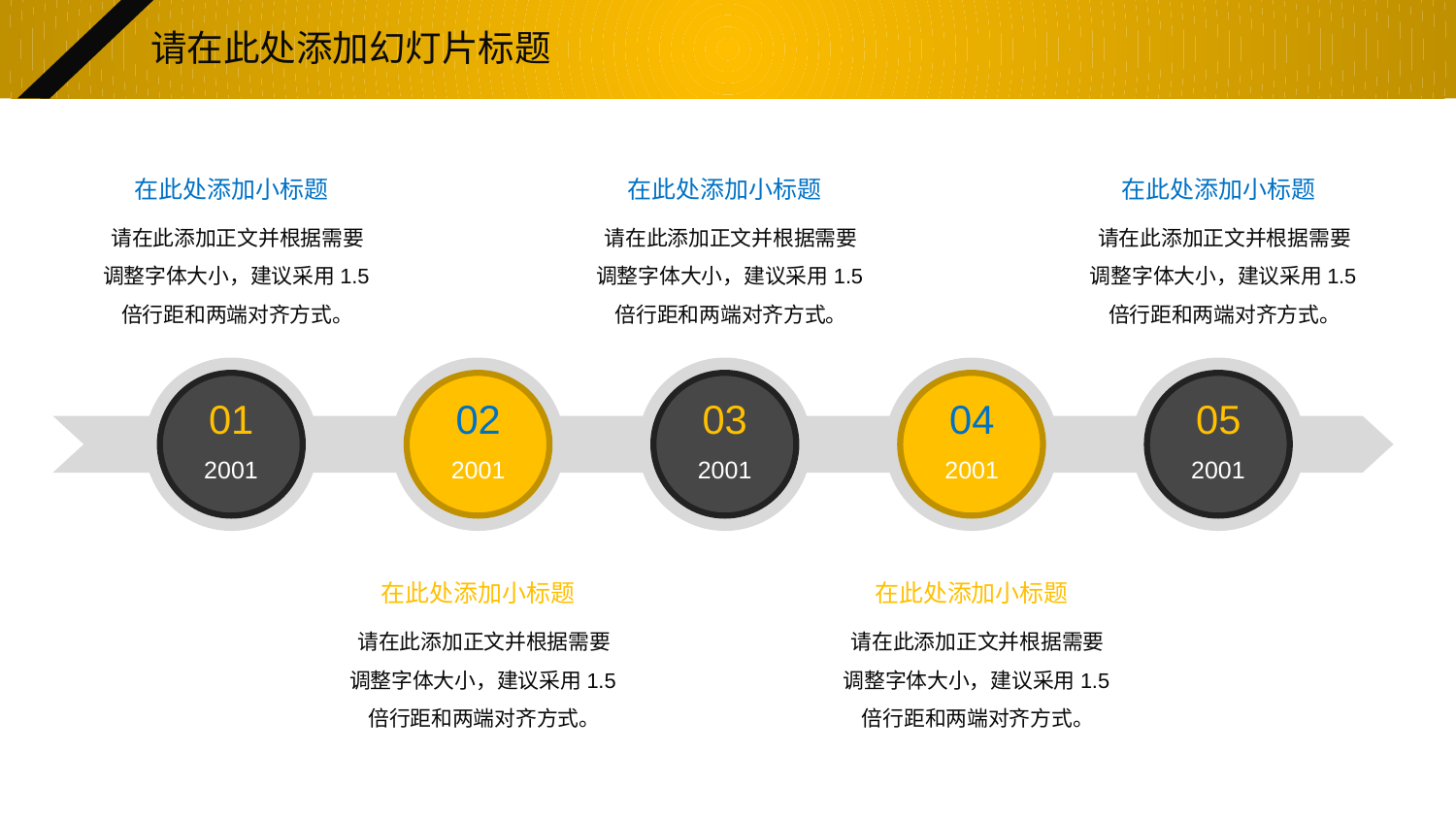

请在此处添加幻灯片标题
在此处添加小标题
请在此添加正文并根据需要调整字体大小，建议采用1.5倍行距和两端对齐方式。
在此处添加小标题
请在此添加正文并根据需要调整字体大小，建议采用1.5倍行距和两端对齐方式。
在此处添加小标题
请在此添加正文并根据需要调整字体大小，建议采用1.5倍行距和两端对齐方式。

01
2001

02
2001

03
2001

04
2001

05
2001

在此处添加小标题
请在此添加正文并根据需要调整字体大小，建议采用1.5倍行距和两端对齐方式。
在此处添加小标题
请在此添加正文并根据需要调整字体大小，建议采用1.5倍行距和两端对齐方式。